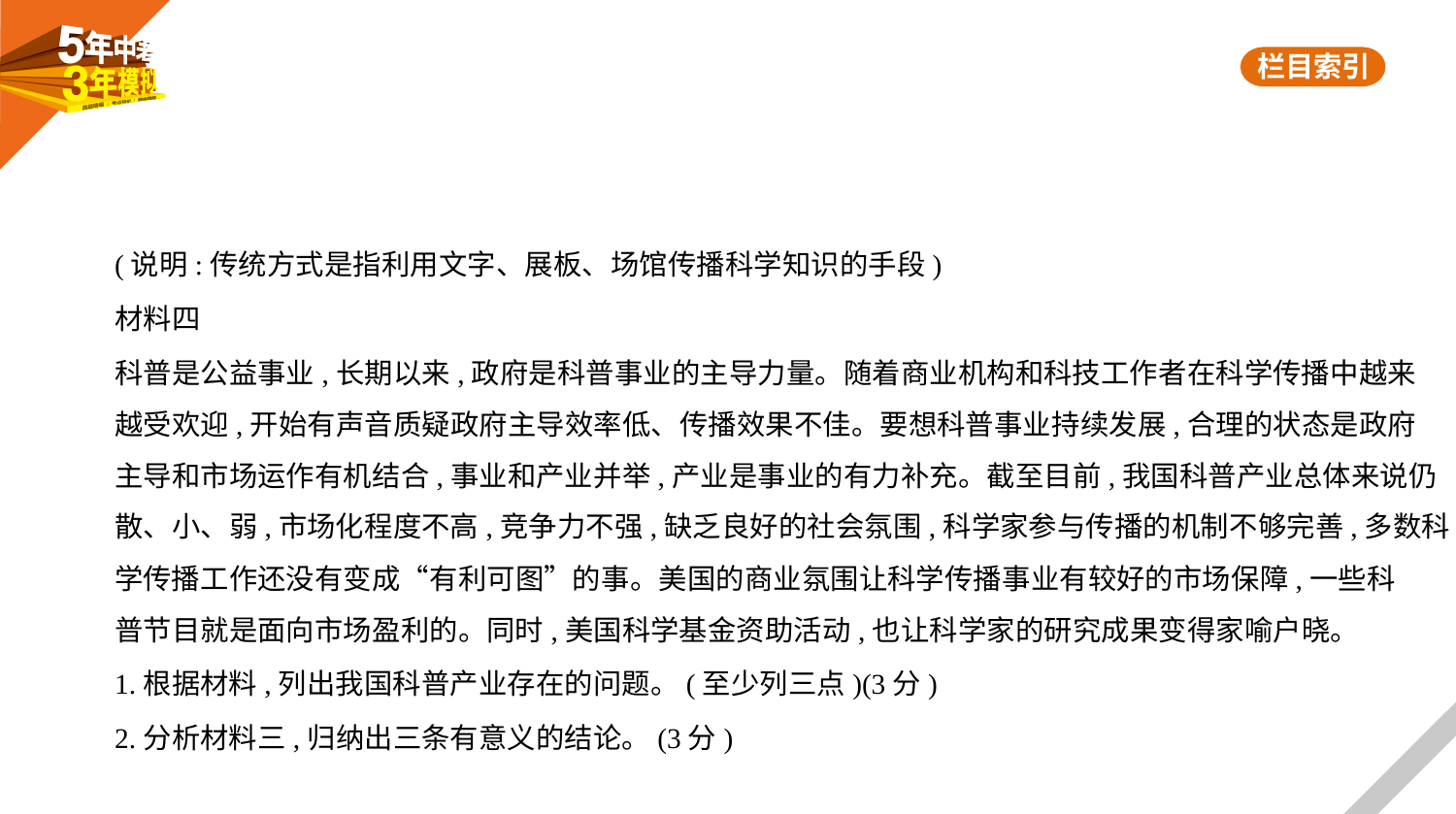

(说明:传统方式是指利用文字、展板、场馆传播科学知识的手段)
材料四
科普是公益事业,长期以来,政府是科普事业的主导力量。随着商业机构和科技工作者在科学传播中越来
越受欢迎,开始有声音质疑政府主导效率低、传播效果不佳。要想科普事业持续发展,合理的状态是政府
主导和市场运作有机结合,事业和产业并举,产业是事业的有力补充。截至目前,我国科普产业总体来说仍
散、小、弱,市场化程度不高,竞争力不强,缺乏良好的社会氛围,科学家参与传播的机制不够完善,多数科
学传播工作还没有变成“有利可图”的事。美国的商业氛围让科学传播事业有较好的市场保障,一些科
普节目就是面向市场盈利的。同时,美国科学基金资助活动,也让科学家的研究成果变得家喻户晓。
1.根据材料,列出我国科普产业存在的问题。(至少列三点)(3分)
2.分析材料三,归纳出三条有意义的结论。(3分)